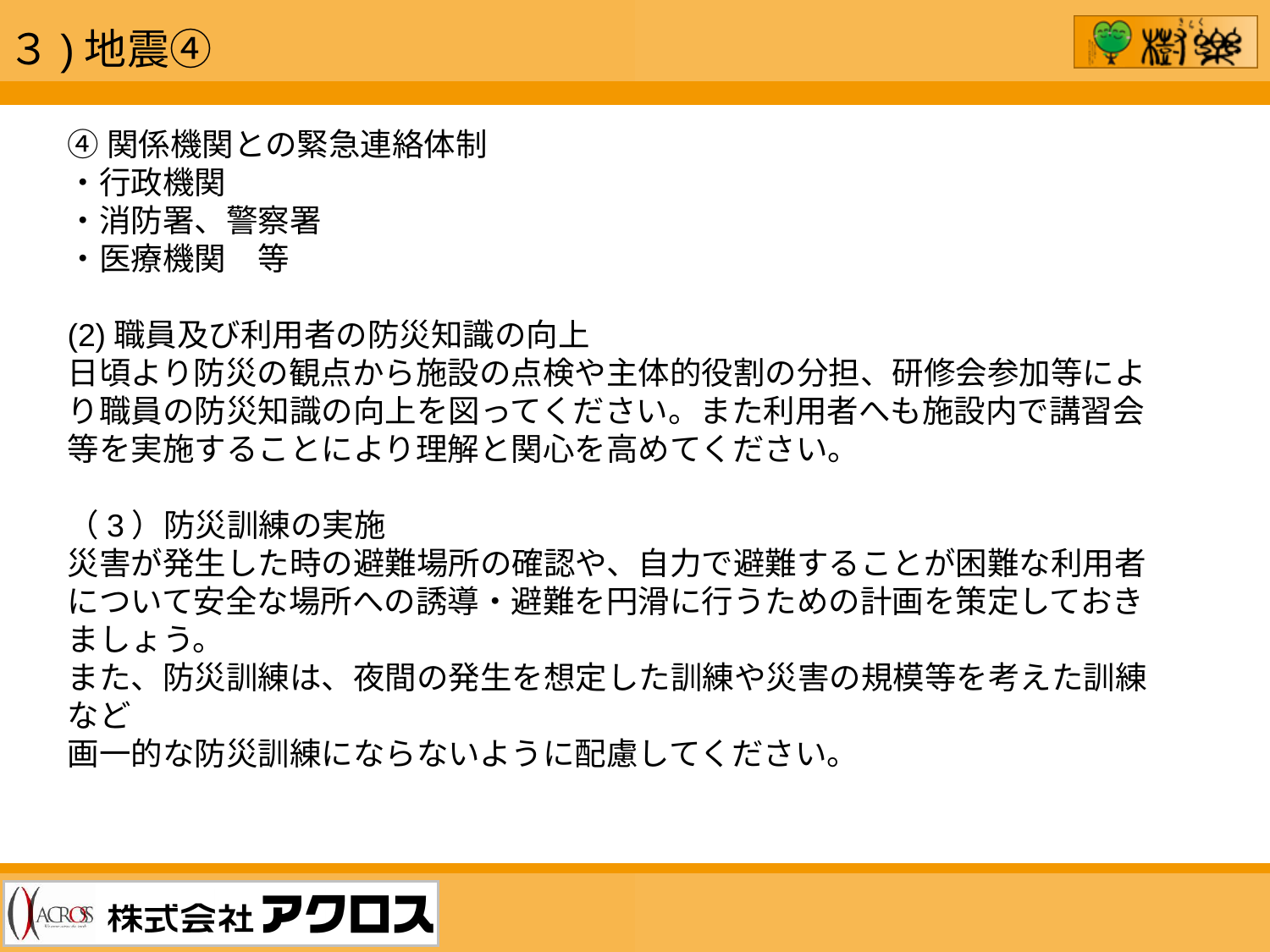

３)地震④
④関係機関との緊急連絡体制
・行政機関
・消防署、警察署
・医療機関　等

(2)職員及び利用者の防災知識の向上
日頃より防災の観点から施設の点検や主体的役割の分担、研修会参加等により職員の防災知識の向上を図ってください。また利用者へも施設内で講習会等を実施することにより理解と関心を高めてください。

（3）防災訓練の実施
災害が発生した時の避難場所の確認や、自力で避難することが困難な利用者について安全な場所への誘導・避難を円滑に行うための計画を策定しておきましょう。
また、防災訓練は、夜間の発生を想定した訓練や災害の規模等を考えた訓練など
画一的な防災訓練にならないように配慮してください。